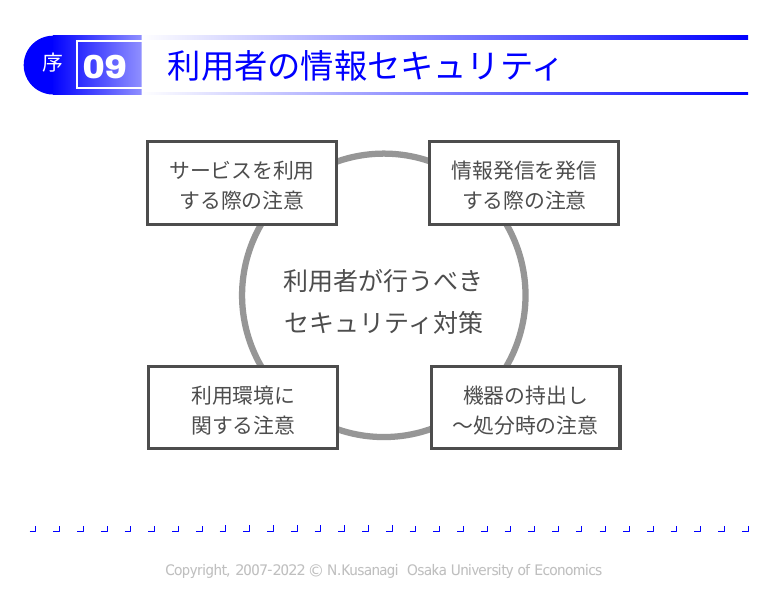

# 09   利用者の情報セキュリティ
サービスを利用
する際の注意
情報発信を発信
する際の注意
利用者が行うべき
セキュリティ対策
利用環境に
関する注意
機器の持出し
～処分時の注意